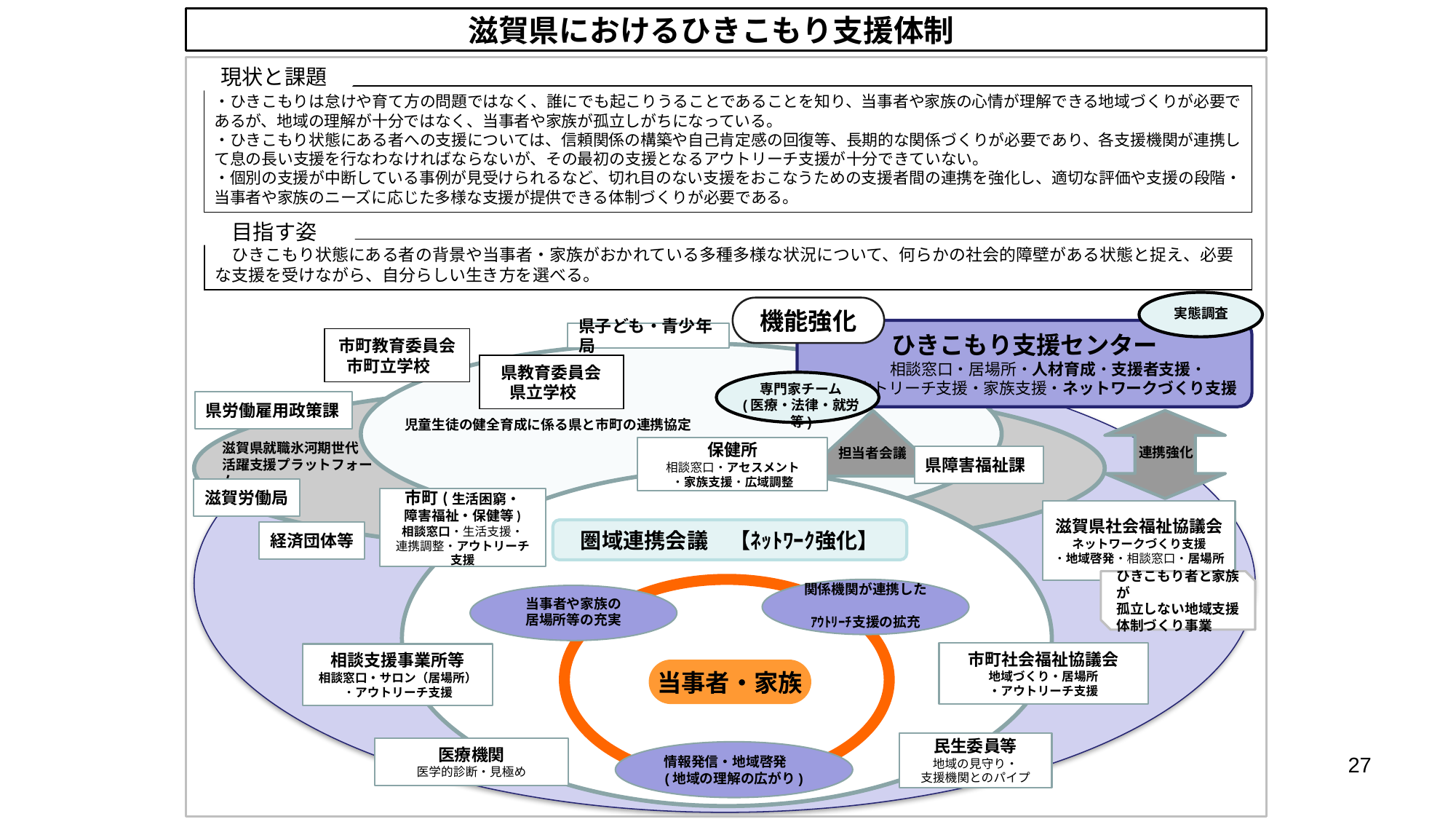

# 滋賀県におけるひきこもり支援体制

現状と課題
・ひきこもりは怠けや育て方の問題ではなく、誰にでも起こりうることであることを知り、当事者や家族の心情が理解できる地域づくりが必要であるが、地域の理解が十分ではなく、当事者や家族が孤立しがちになっている。
・ひきこもり状態にある者への支援については、信頼関係の構築や自己肯定感の回復等、長期的な関係づくりが必要であり、各支援機関が連携して息の長い支援を行なわなければならないが、その最初の支援となるアウトリーチ支援が十分できていない。
・個別の支援が中断している事例が見受けられるなど、切れ目のない支援をおこなうための支援者間の連携を強化し、適切な評価や支援の段階・当事者や家族のニーズに応じた多様な支援が提供できる体制づくりが必要である。
目指す姿
　ひきこもり状態にある者の背景や当事者・家族がおかれている多種多様な状況について、何らかの社会的障壁がある状態と捉え、必要な支援を受けながら、自分らしい生き方を選べる。

実態調査
機能強化
ひきこもり支援センター
　　　相談窓口・居場所・人材育成・支援者支援・
アウトリーチ支援・家族支援・ネットワークづくり支援
県子ども・青少年局
市町教育委員会
市町立学校

県教育委員会
県立学校

専門家チーム
(医療・法律・就労等)

県労働雇用政策課

連携強化
児童生徒の健全育成に係る県と市町の連携協定
滋賀県就職氷河期世代
活躍支援プラットフォーム
保健所
相談窓口・アセスメント
・家族支援・広域調整
担当者会議
県障害福祉課

滋賀労働局
市町(生活困窮・
障害福祉・保健等)
相談窓口・生活支援・
連携調整・アウトリーチ支援
滋賀県社会福祉協議会
ネットワークづくり支援
・地域啓発・相談窓口・居場所
圏域連携会議　【ﾈｯﾄﾜｰｸ強化】
経済団体等
ひきこもり者と家族が
孤立しない地域支援
体制づくり事業

関係機関が連携した
ｱｳﾄﾘｰﾁ支援の拡充

当事者や家族の
居場所等の充実

市町社会福祉協議会
地域づくり・居場所
・アウトリーチ支援
相談支援事業所等
相談窓口・サロン（居場所）
・アウトリーチ支援
当事者・家族
民生委員等
地域の見守り・
支援機関とのパイプ
医療機関
医学的診断・見極め
情報発信・地域啓発　(地域の理解の広がり)
27